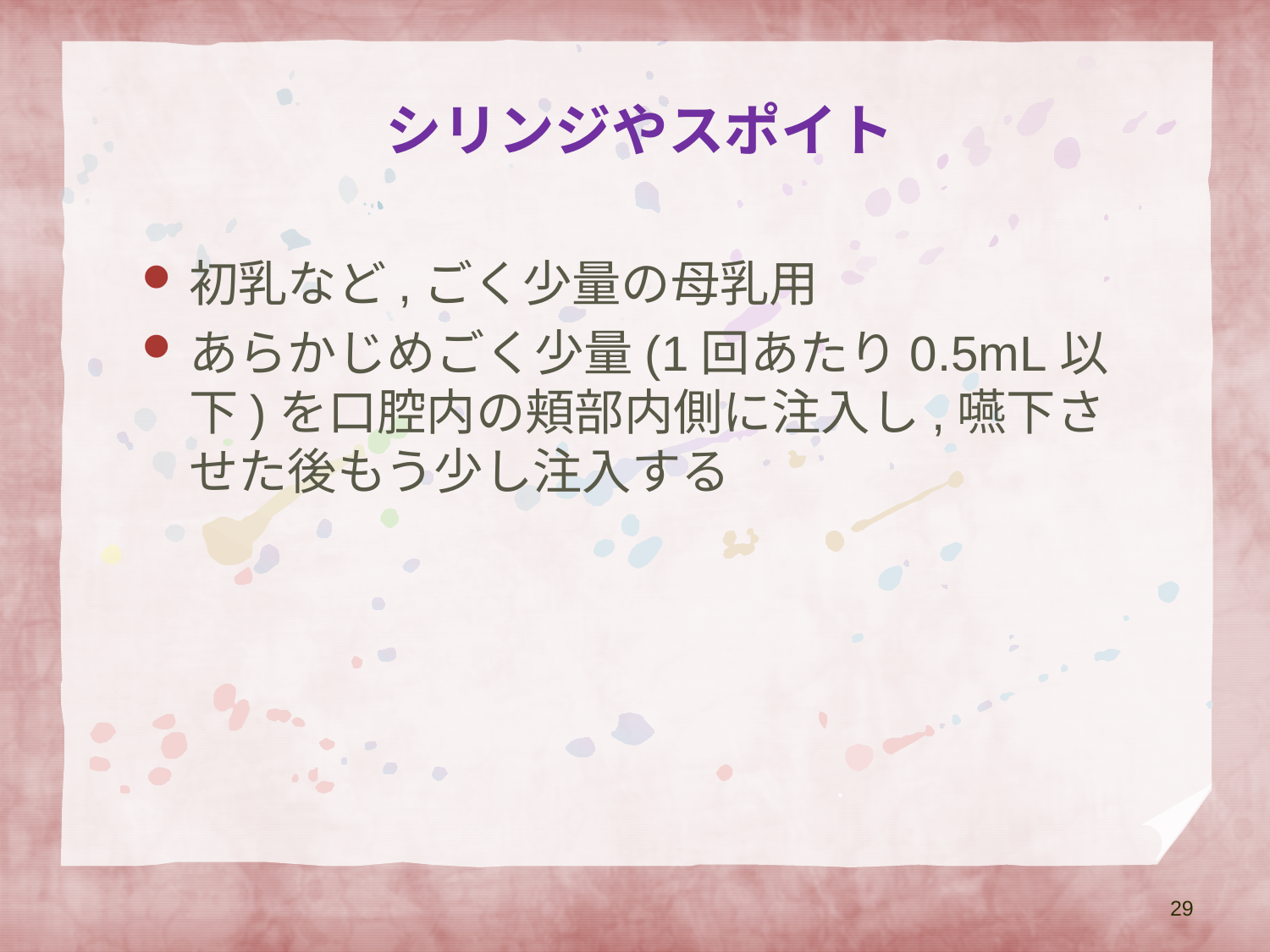

# シリンジやスポイト
初乳など,ごく少量の母乳用
あらかじめごく少量(1回あたり0.5mL以下)を口腔内の頬部内側に注入し,嚥下させた後もう少し注入する

29